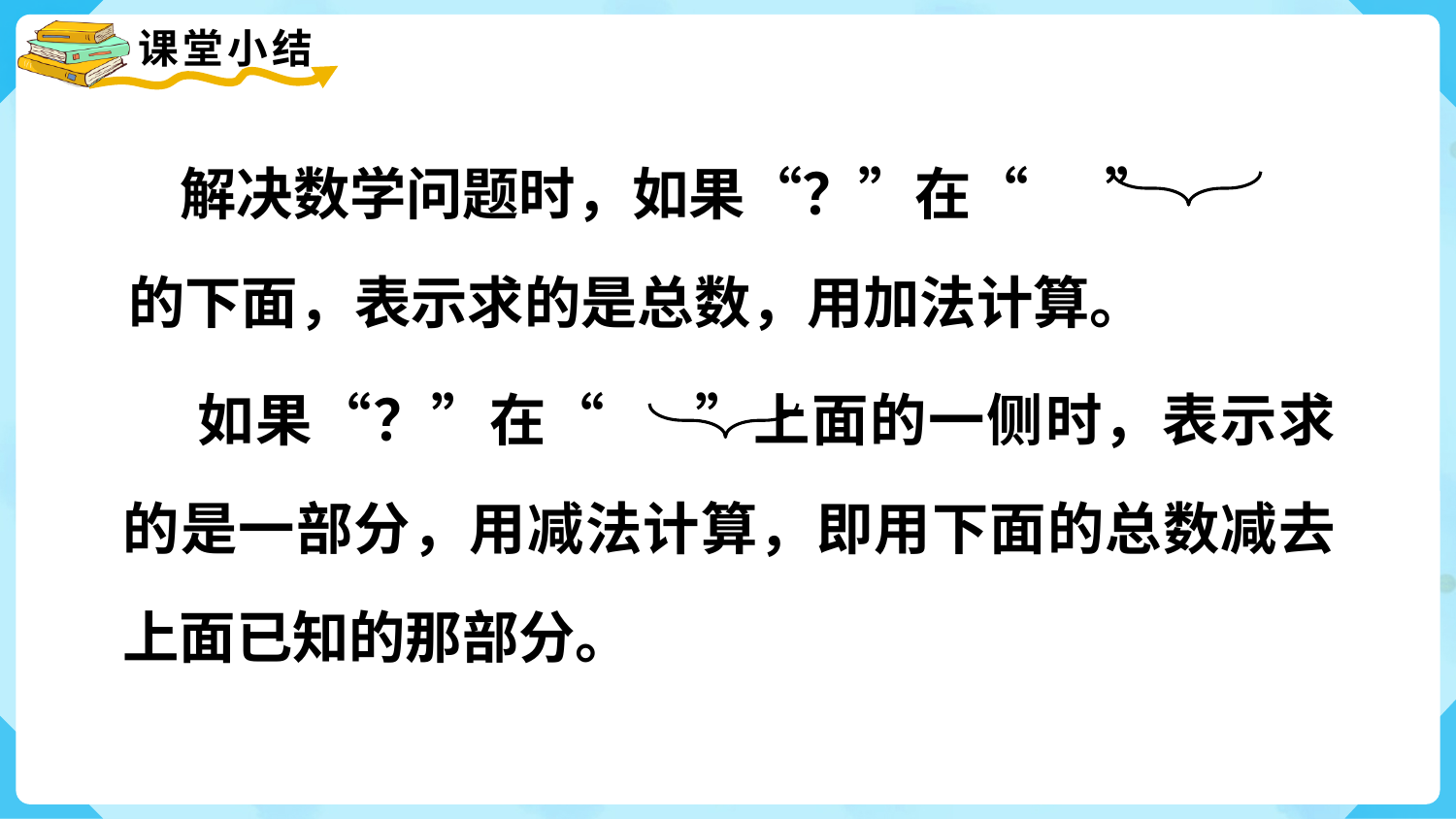

解决数学问题时，如果“？”在“      ”
 的下面，表示求的是总数，用加法计算。

    如果“？”在“      ”上面的一侧时，表示求的是一部分，用减法计算，即用下面的总数减去上面已知的那部分。